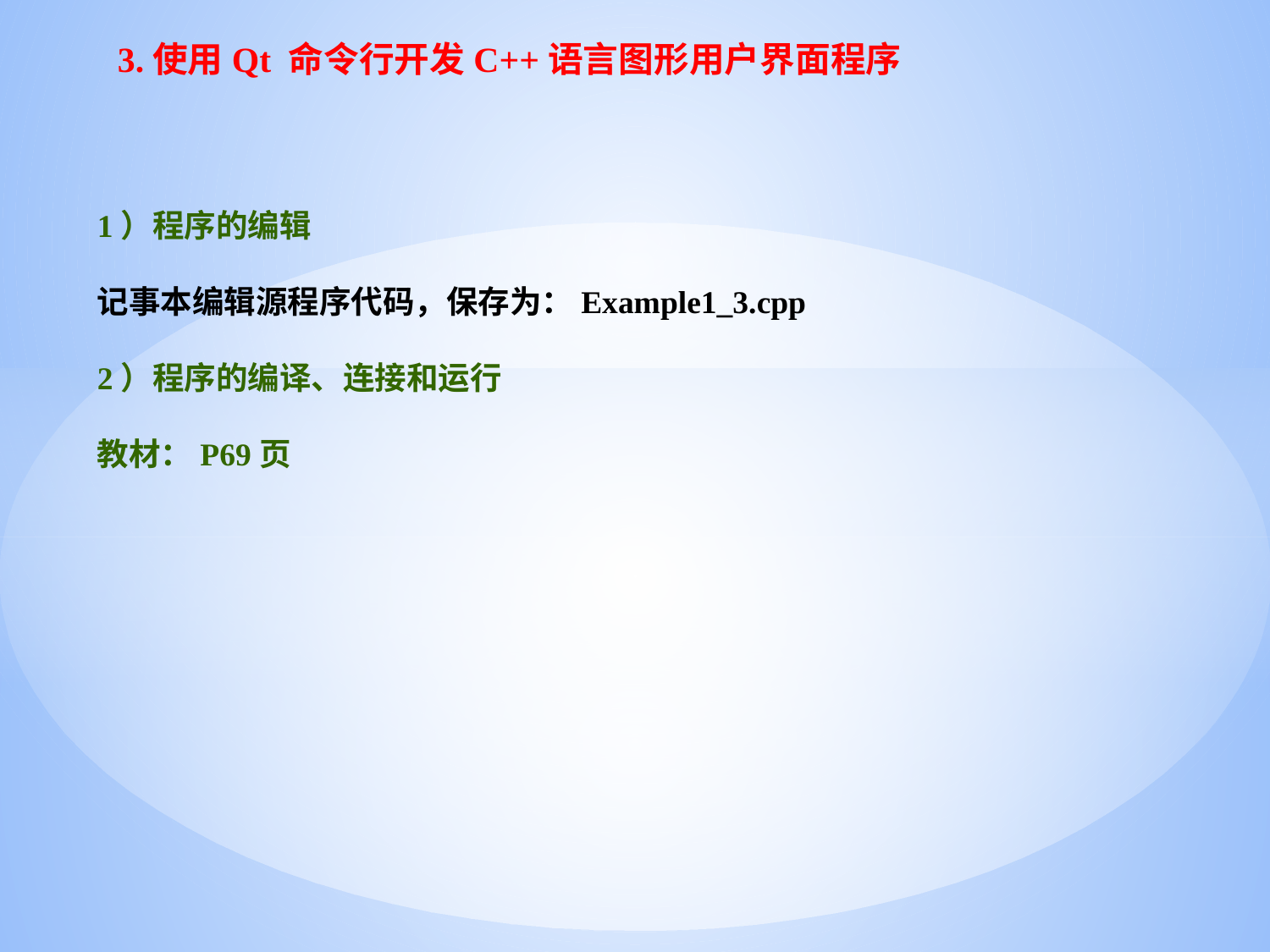

3.使用Qt 命令行开发C++语言图形用户界面程序
1）程序的编辑
记事本编辑源程序代码，保存为：Example1_3.cpp
2）程序的编译、连接和运行
教材：P69页